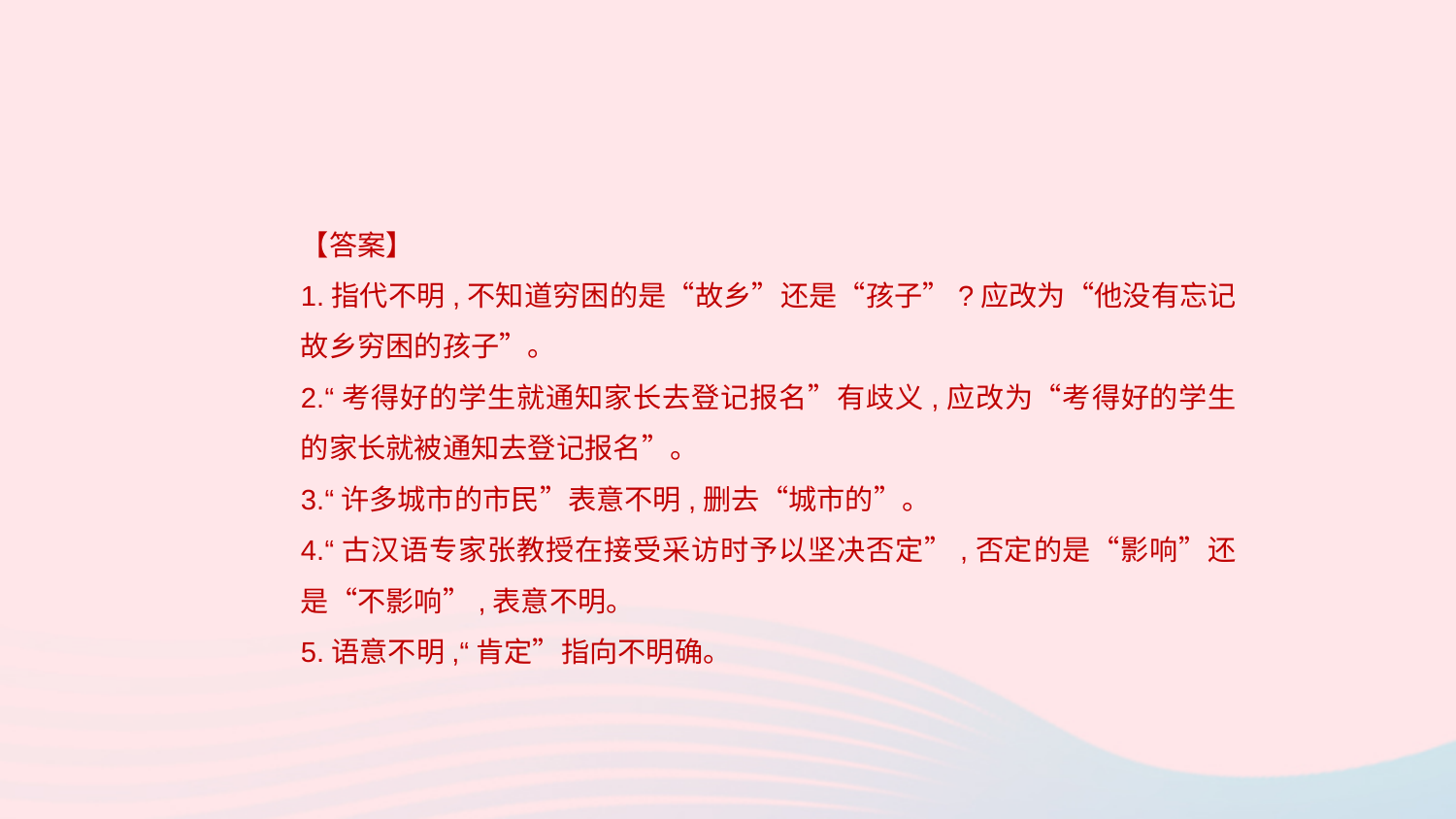

【答案】
1.指代不明,不知道穷困的是“故乡”还是“孩子”?应改为“他没有忘记故乡穷困的孩子”。
2.“考得好的学生就通知家长去登记报名”有歧义,应改为“考得好的学生的家长就被通知去登记报名”。
3.“许多城市的市民”表意不明,删去“城市的”。
4.“古汉语专家张教授在接受采访时予以坚决否定”,否定的是“影响”还是“不影响”,表意不明。
5.语意不明,“肯定”指向不明确。